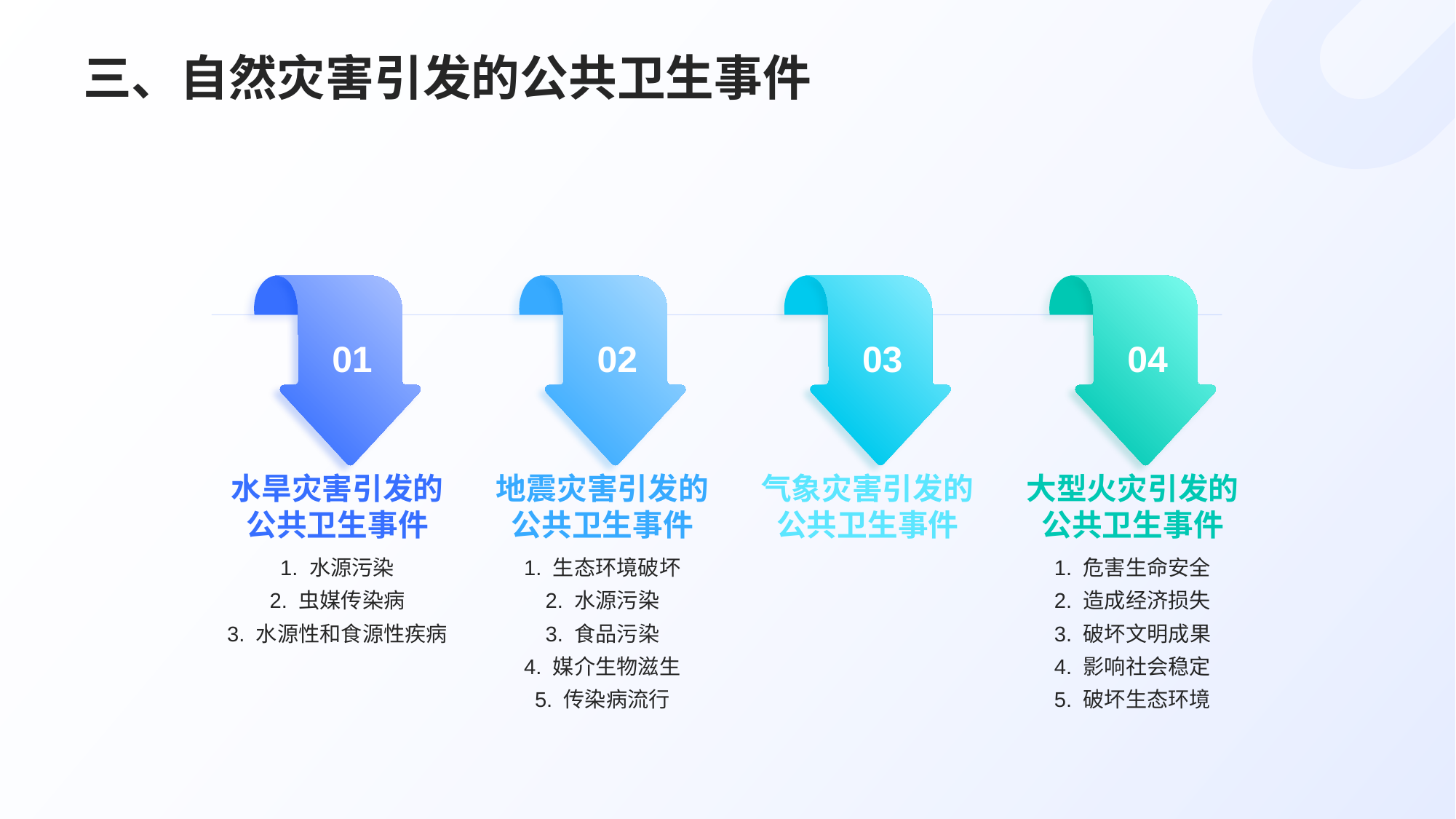

# 三、自然灾害引发的公共卫生事件
01
02
03
04

水旱灾害引发的公共卫生事件
地震灾害引发的公共卫生事件
气象灾害引发的公共卫生事件
大型火灾引发的公共卫生事件
1. 水源污染
2. 虫媒传染病
3. 水源性和食源性疾病
1. 生态环境破坏
2. 水源污染
3. 食品污染
4. 媒介生物滋生
5. 传染病流行

1. 危害生命安全
2. 造成经济损失
3. 破坏文明成果
4. 影响社会稳定
5. 破坏生态环境